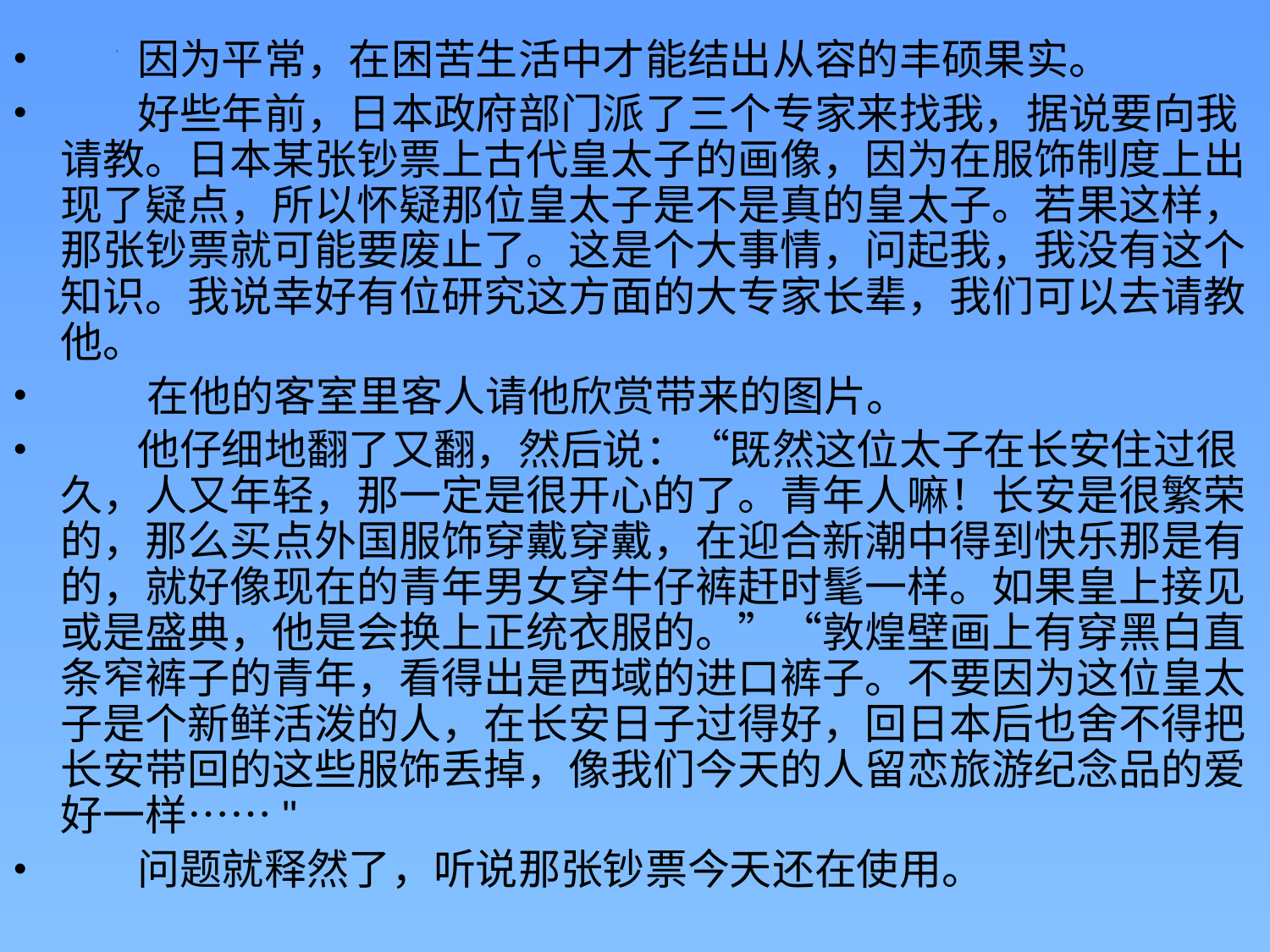

因为平常，在困苦生活中才能结出从容的丰硕果实。
       好些年前，日本政府部门派了三个专家来找我，据说要向我请教。日本某张钞票上古代皇太子的画像，因为在服饰制度上出现了疑点，所以怀疑那位皇太子是不是真的皇太子。若果这样，那张钞票就可能要废止了。这是个大事情，问起我，我没有这个知识。我说幸好有位研究这方面的大专家长辈，我们可以去请教他。
        在他的客室里客人请他欣赏带来的图片。
       他仔细地翻了又翻，然后说：“既然这位太子在长安住过很久，人又年轻，那一定是很开心的了。青年人嘛！长安是很繁荣的，那么买点外国服饰穿戴穿戴，在迎合新潮中得到快乐那是有的，就好像现在的青年男女穿牛仔裤赶时髦一样。如果皇上接见或是盛典，他是会换上正统衣服的。”“敦煌壁画上有穿黑白直条窄裤子的青年，看得出是西域的进口裤子。不要因为这位皇太子是个新鲜活泼的人，在长安日子过得好，回日本后也舍不得把长安带回的这些服饰丢掉，像我们今天的人留恋旅游纪念品的爱好一样……"
       问题就释然了，听说那张钞票今天还在使用。